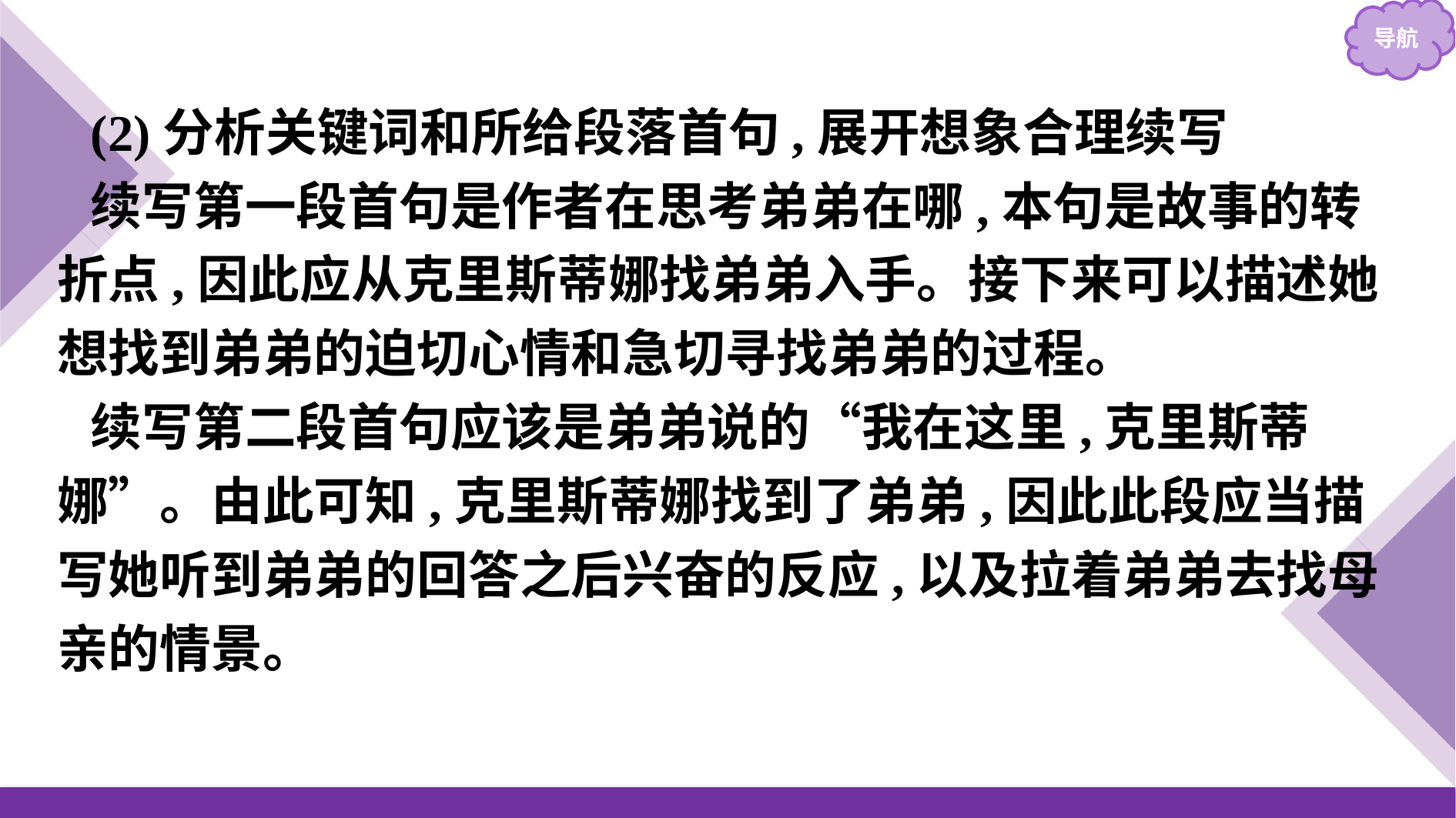

(2)分析关键词和所给段落首句,展开想象合理续写
续写第一段首句是作者在思考弟弟在哪,本句是故事的转折点,因此应从克里斯蒂娜找弟弟入手。接下来可以描述她想找到弟弟的迫切心情和急切寻找弟弟的过程。
续写第二段首句应该是弟弟说的“我在这里,克里斯蒂娜”。由此可知,克里斯蒂娜找到了弟弟,因此此段应当描写她听到弟弟的回答之后兴奋的反应,以及拉着弟弟去找母亲的情景。